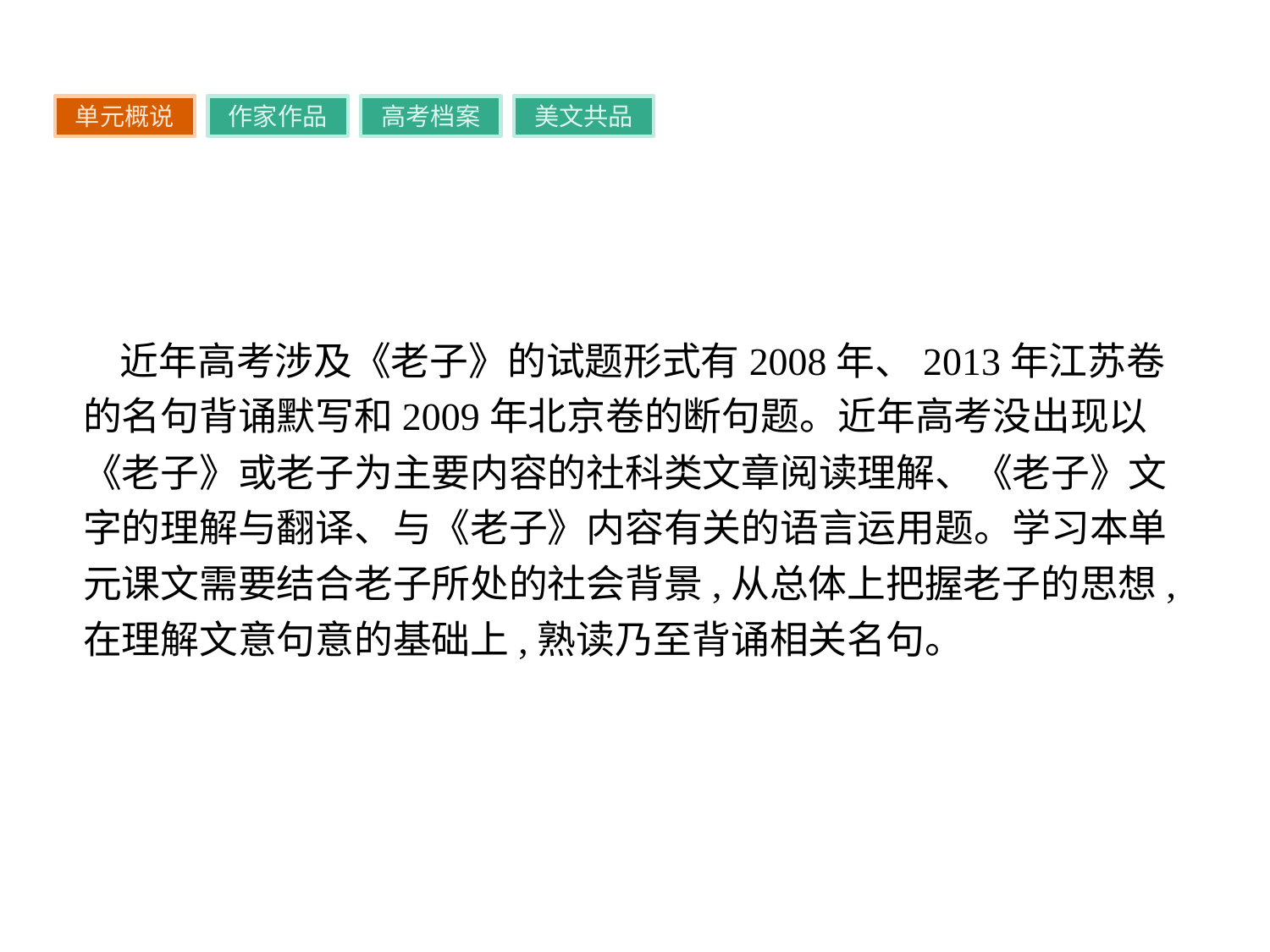

单元概说
作家作品
高考档案
美文共品
近年高考涉及《老子》的试题形式有2008年、2013年江苏卷的名句背诵默写和2009年北京卷的断句题。近年高考没出现以《老子》或老子为主要内容的社科类文章阅读理解、《老子》文字的理解与翻译、与《老子》内容有关的语言运用题。学习本单元课文需要结合老子所处的社会背景,从总体上把握老子的思想,在理解文意句意的基础上,熟读乃至背诵相关名句。